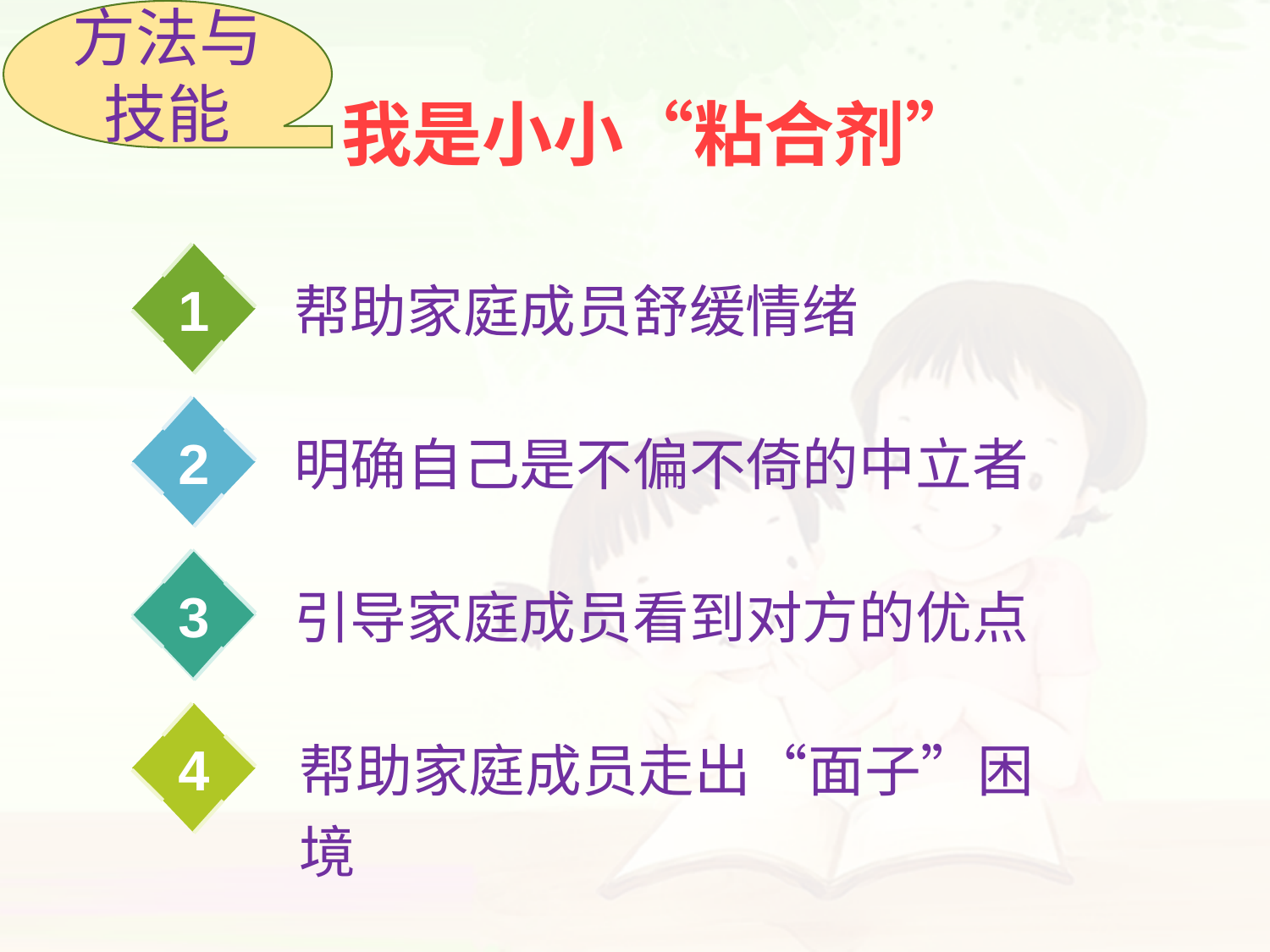

方法与技能
我是小小“粘合剂”
1
帮助家庭成员舒缓情绪
2
明确自己是不偏不倚的中立者
3
引导家庭成员看到对方的优点
4
帮助家庭成员走出“面子”困境